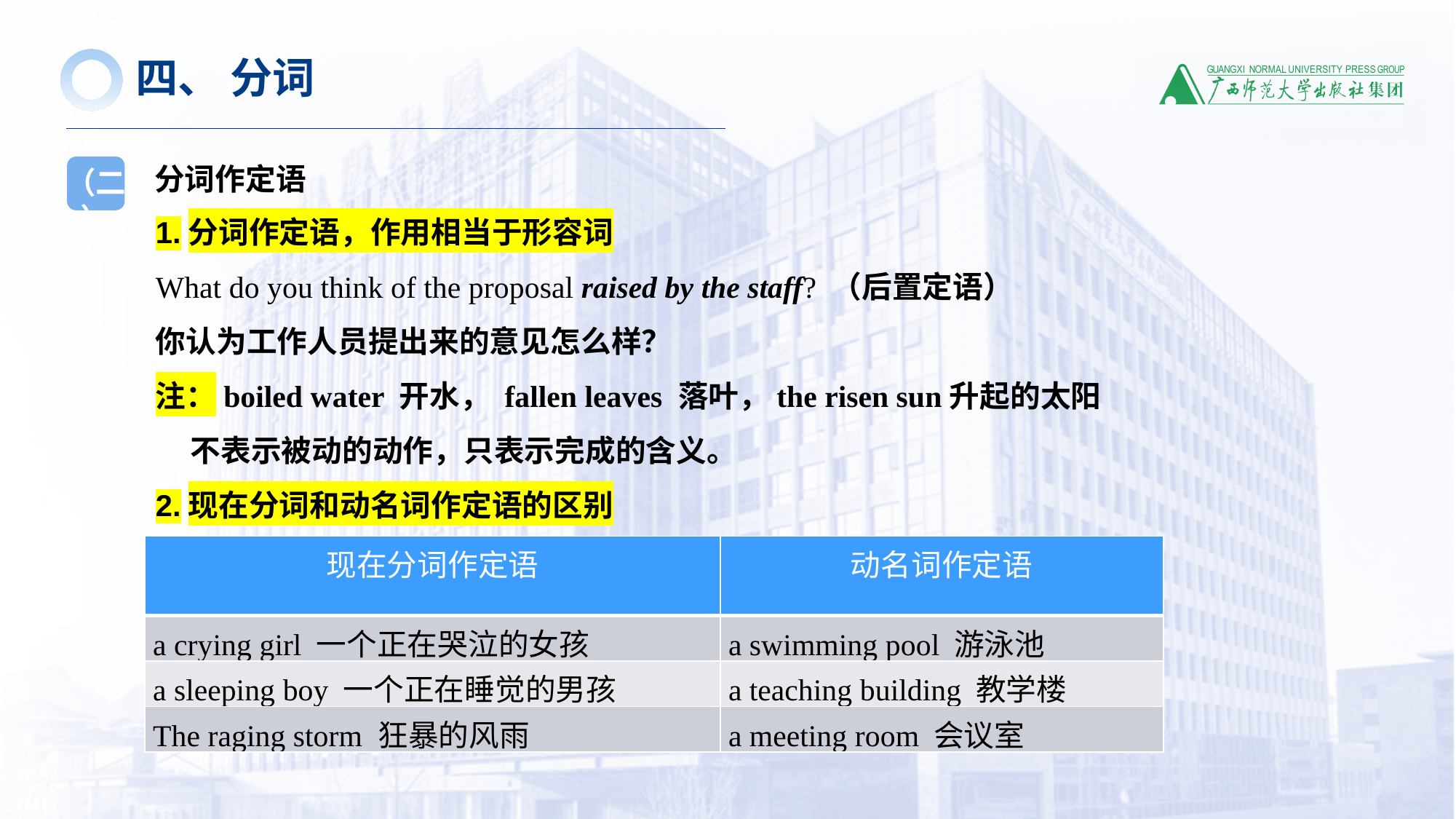

四、 分词

分词作定语
（二）

1.分词作定语，作用相当于形容词
What do you think of the proposal raised by the staff? （后置定语）
你认为工作人员提出来的意见怎么样？
注：boiled water 开水， fallen leaves 落叶，the risen sun升起的太阳
    不表示被动的动作，只表示完成的含义。
2.现在分词和动名词作定语的区别

| 现在分词作定语 | 动名词作定语 |
| --- | --- |
| a crying girl 一个正在哭泣的女孩 | a swimming pool 游泳池 |
| a sleeping boy 一个正在睡觉的男孩 | a teaching building 教学楼 |
| The raging storm 狂暴的风雨 | a meeting room 会议室 |